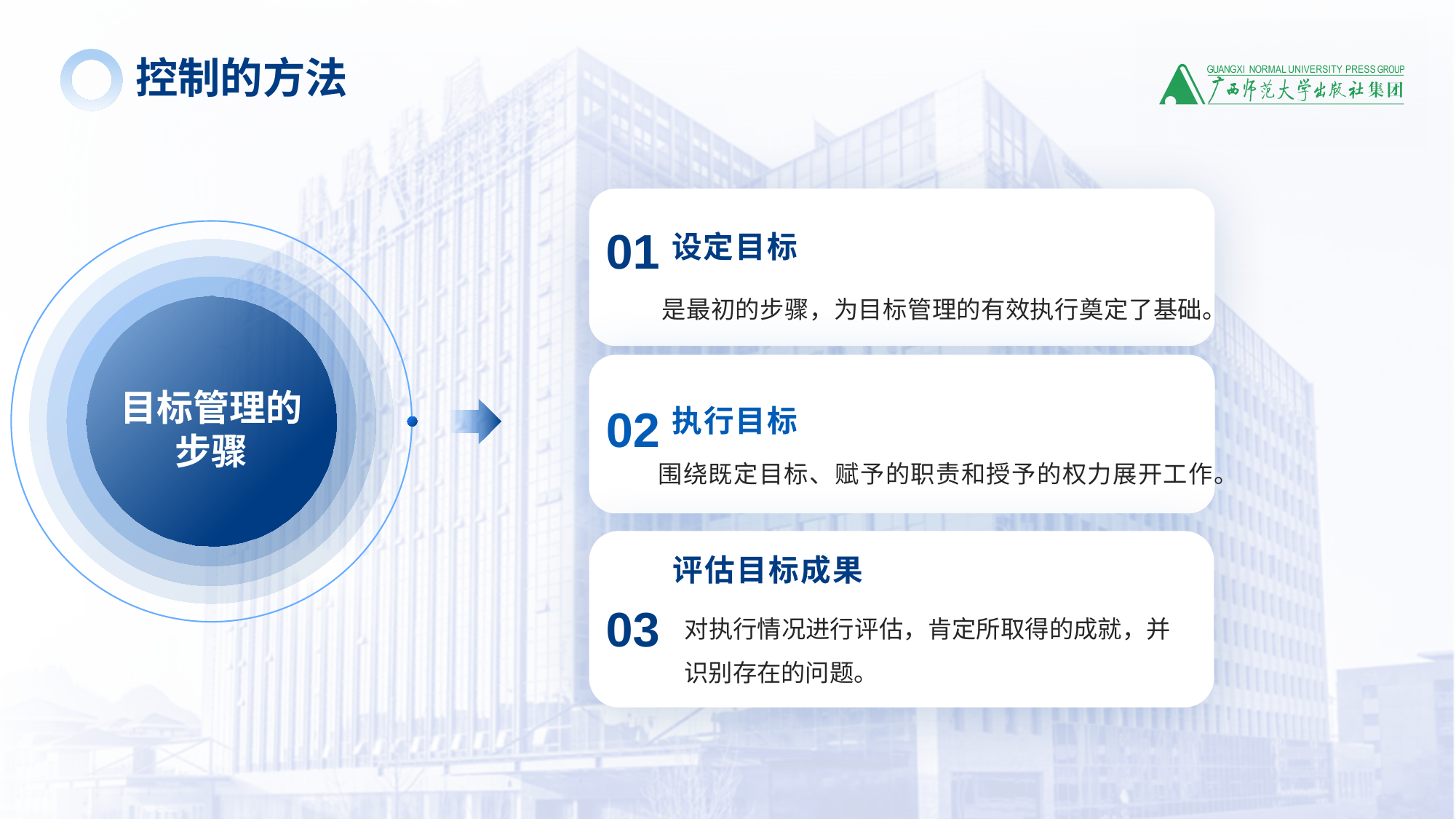

控制的方法

01
设定目标

是最初的步骤，为目标管理的有效执行奠定了基础。

目标管理的步骤

执行目标
02

围绕既定目标、赋予的职责和授予的权力展开工作。

评估目标成果

对执行情况进行评估，肯定所取得的成就，并识别存在的问题。

03